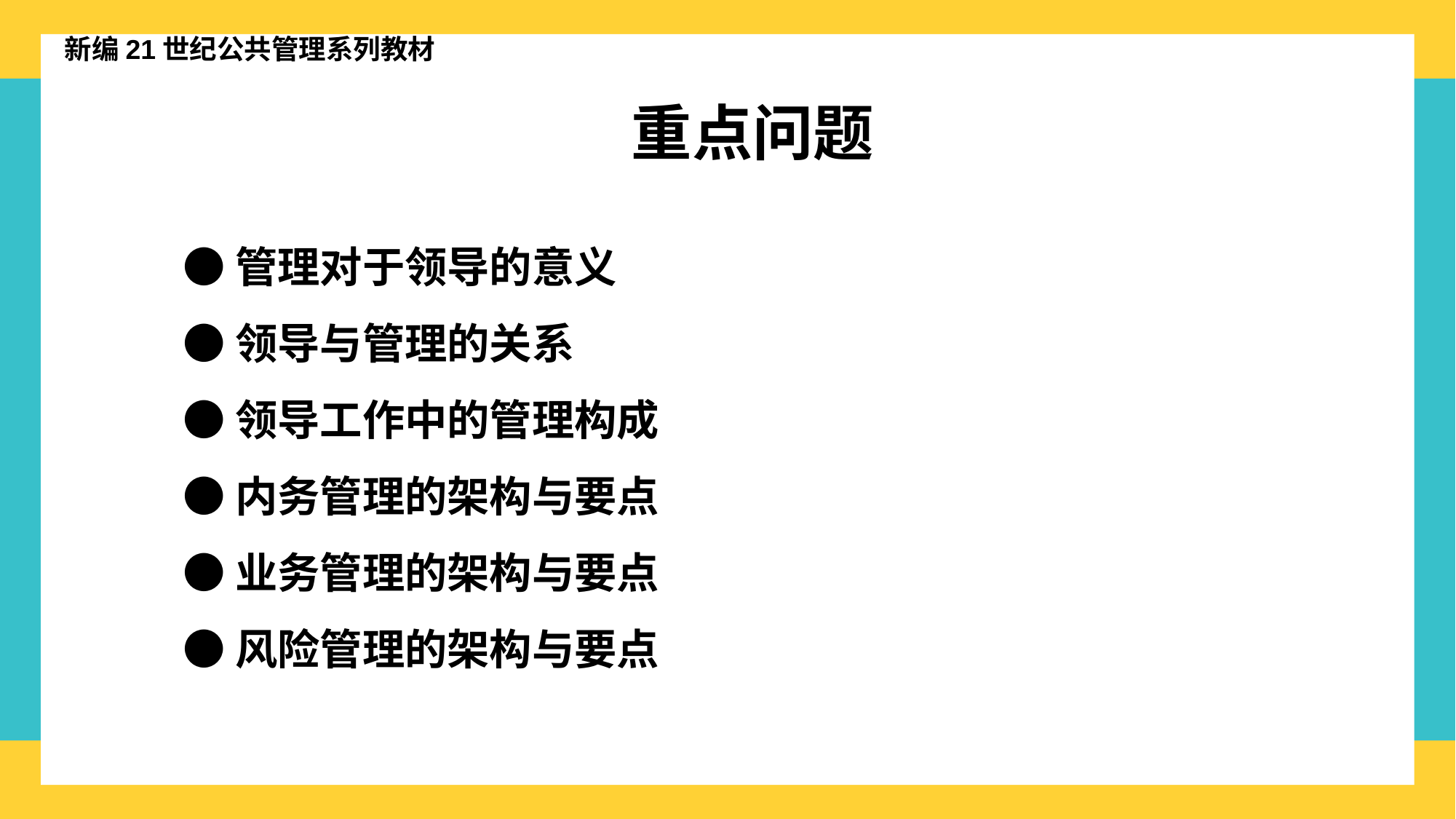

新编21世纪公共管理系列教材
重点问题
●管理对于领导的意义
●领导与管理的关系
●领导工作中的管理构成
●内务管理的架构与要点
●业务管理的架构与要点
●风险管理的架构与要点